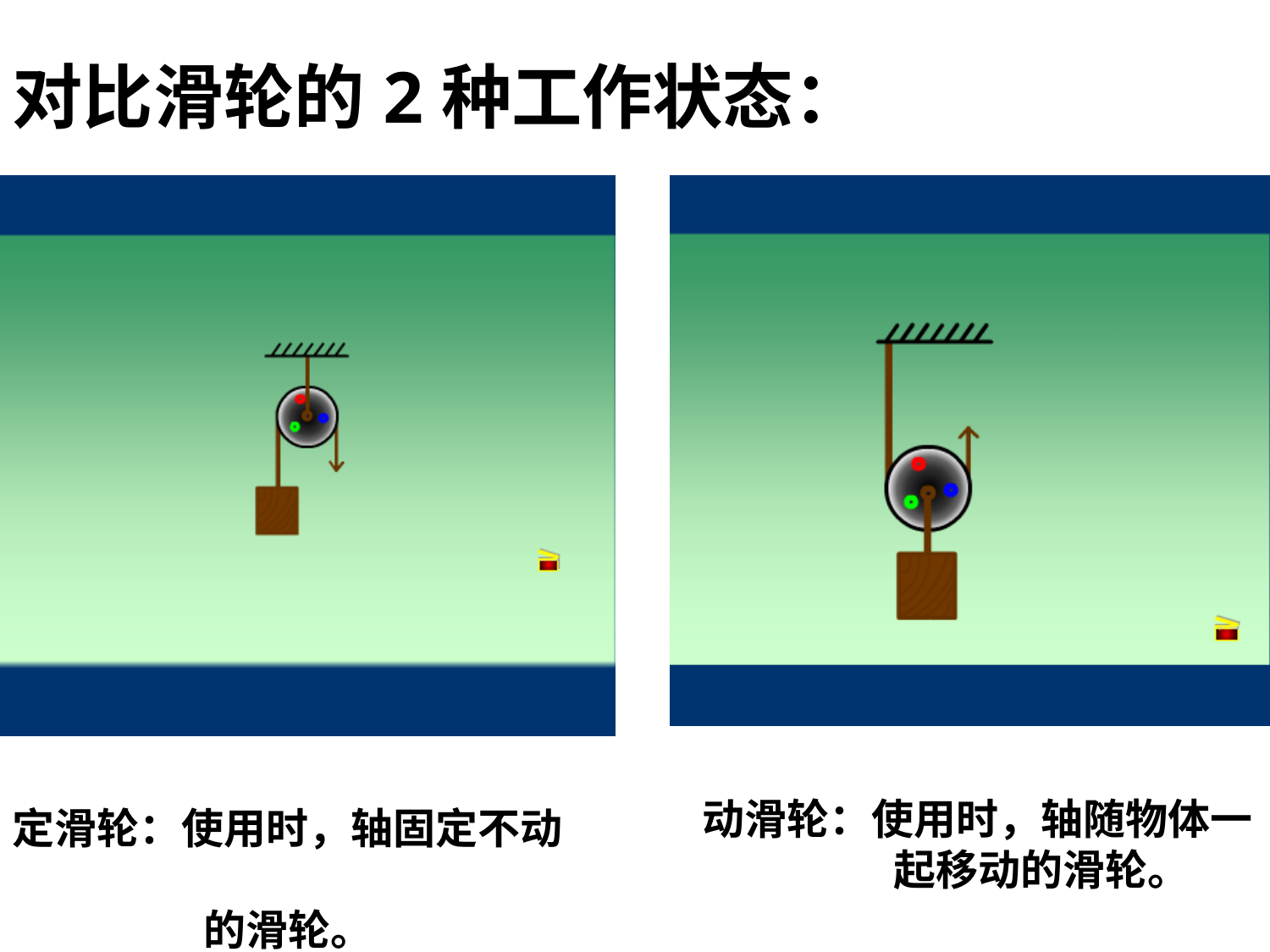

对比滑轮的2种工作状态：
动滑轮：使用时，轴随物体一
                   起移动的滑轮。
定滑轮：使用时，轴固定不动
                   的滑轮。